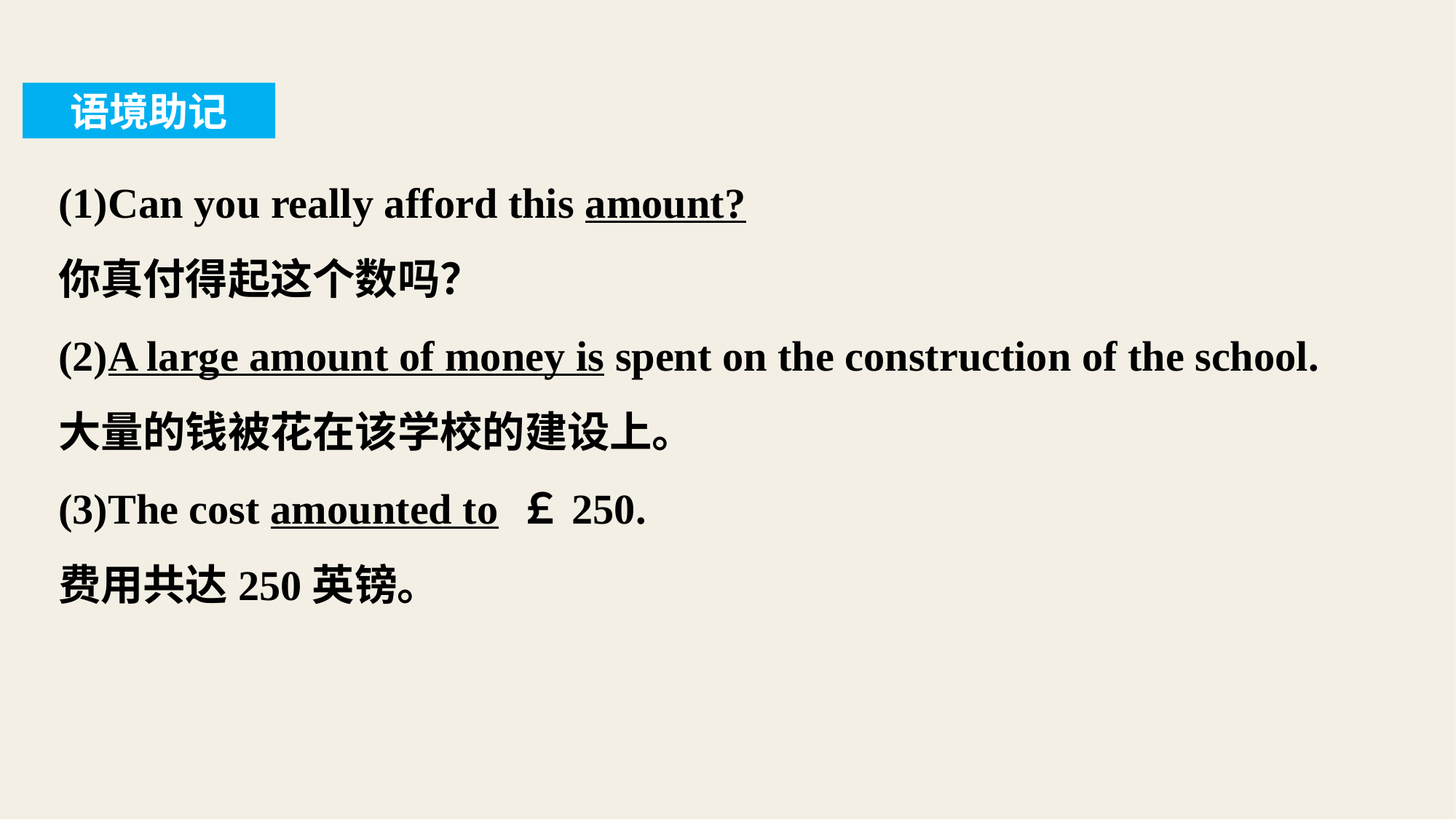

语境助记
(1)Can you really afford this amount?
你真付得起这个数吗？
(2)A large amount of money is spent on the construction of the school.
大量的钱被花在该学校的建设上。
(3)The cost amounted to ￡250.
费用共达250英镑。